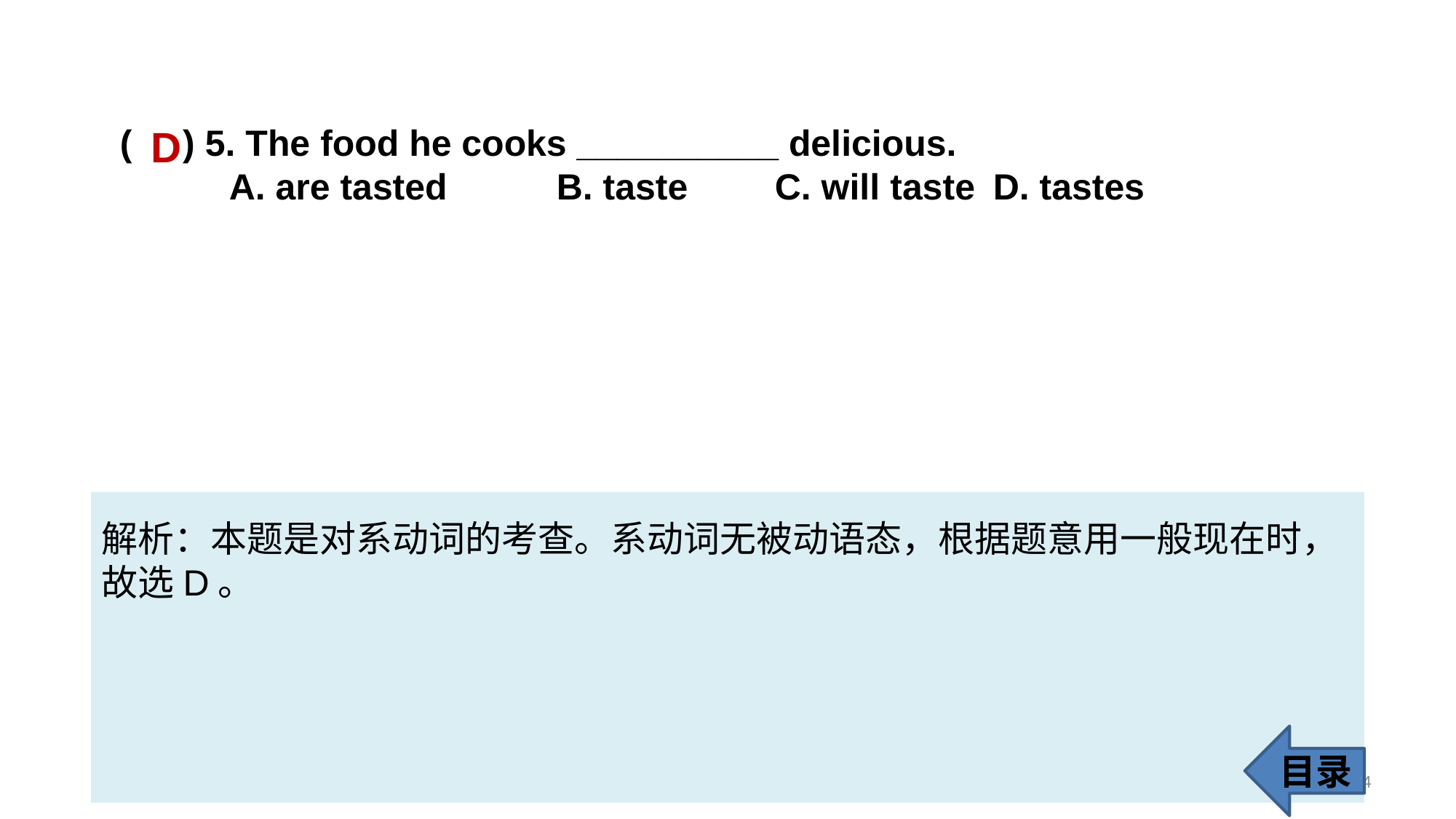

(     ) 5. The food he cooks __________ delicious.
	A. are tasted 	B. taste 	C. will taste 	D. tastes
D

解析：本题是对系动词的考查。系动词无被动语态，根据题意用一般现在时，
故选D。
目录
64